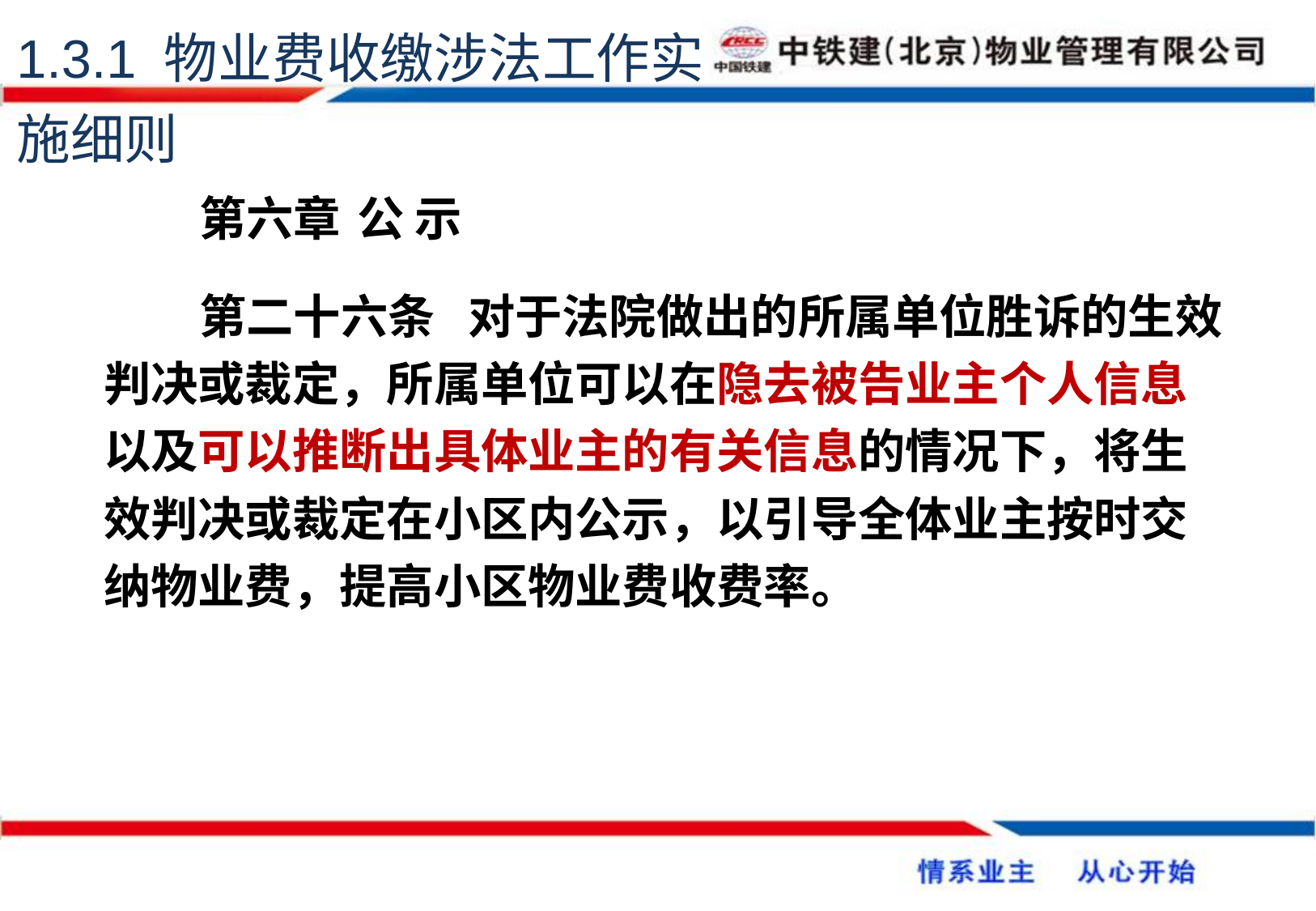

1.3.1 物业费收缴涉法工作实施细则
第六章	 公 示
第二十六条	对于法院做出的所属单位胜诉的生效判决或裁定，所属单位可以在隐去被告业主个人信息以及可以推断出具体业主的有关信息的情况下，将生效判决或裁定在小区内公示，以引导全体业主按时交纳物业费，提高小区物业费收费率。
73